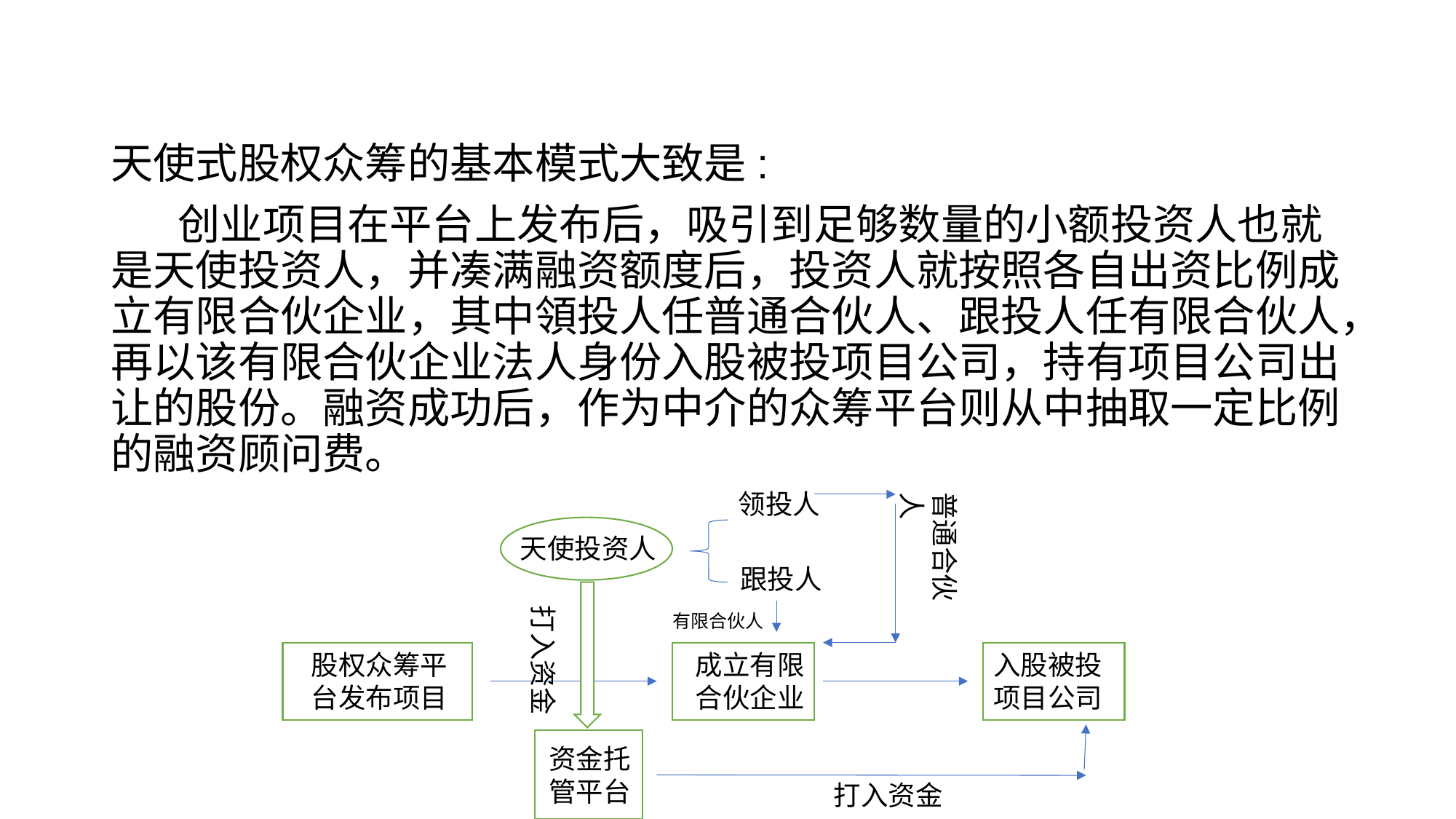

#
天使式股权众筹的基本模式大致是:
      创业项目在平台上发布后，吸引到足够数量的小额投资人也就是天使投资人，并凑满融资额度后，投资人就按照各自出资比例成立有限合伙企业，其中領投人任普通合伙人、跟投人任有限合伙人，再以该有限合伙企业法人身份入股被投项目公司，持有项目公司出让的股份。融资成功后，作为中介的众筹平台则从中抽取一定比例的融资顾问费。

普通合伙人
领投人

天使投资人
跟投人

打入资金
有限合伙人

入股被投项目公司
成立有限合伙企业
股权众筹平台发布项目

资金托管平台
打入资金